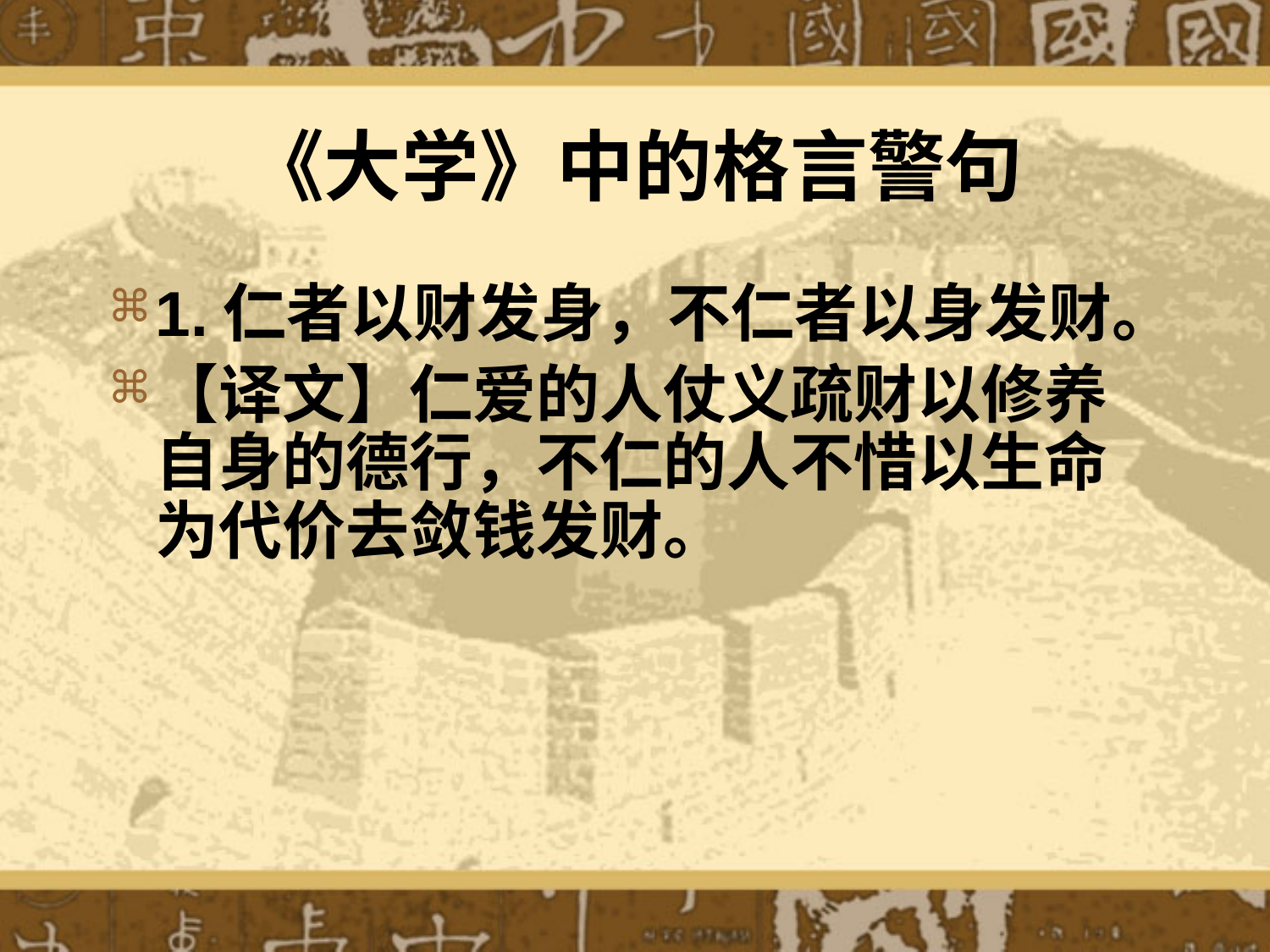

# 《大学》中的格言警句
1.仁者以财发身，不仁者以身发财。
【译文】仁爱的人仗义疏财以修养自身的德行，不仁的人不惜以生命为代价去敛钱发财。